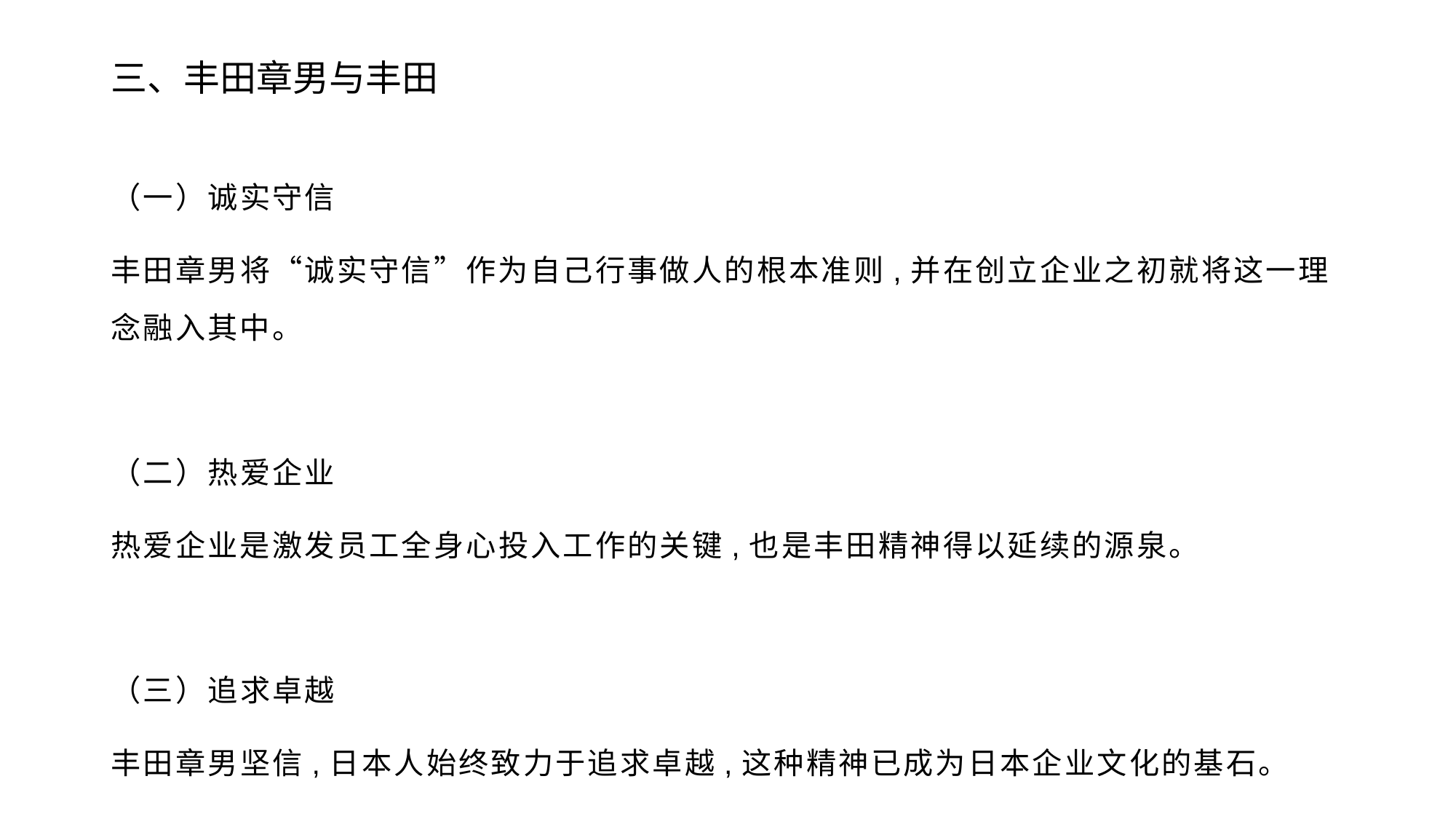

# 三、丰田章男与丰田
（一）诚实守信
丰田章男将“诚实守信”作为自己行事做人的根本准则,并在创立企业之初就将这一理念融入其中。

（二）热爱企业
热爱企业是激发员工全身心投入工作的关键,也是丰田精神得以延续的源泉。

（三）追求卓越
丰田章男坚信,日本人始终致力于追求卓越,这种精神已成为日本企业文化的基石。